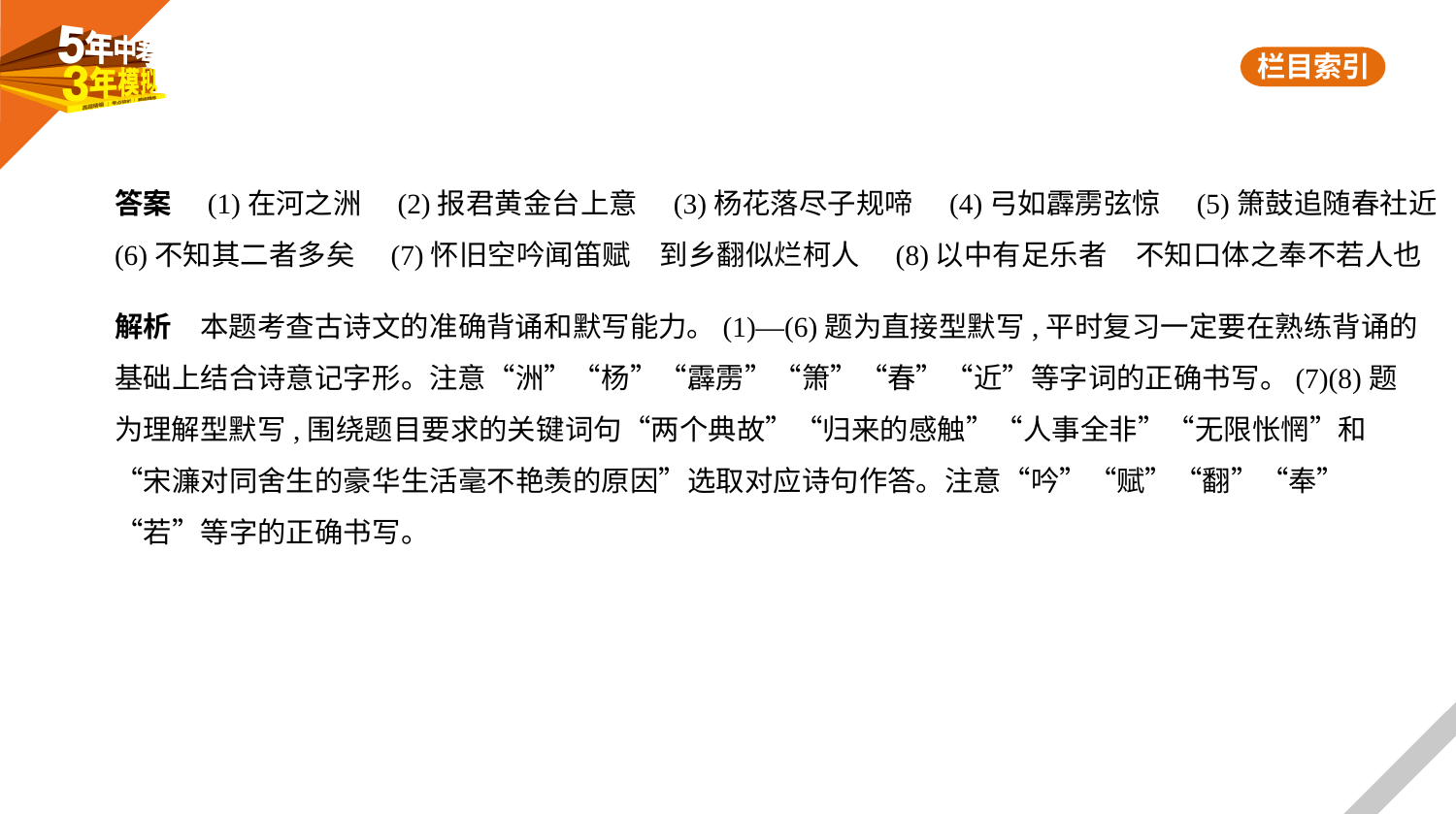

答案　(1)在河之洲　(2)报君黄金台上意　(3)杨花落尽子规啼　(4)弓如霹雳弦惊　(5)箫鼓追随春社近    
(6)不知其二者多矣　(7)怀旧空吟闻笛赋　到乡翻似烂柯人　(8)以中有足乐者　不知口体之奉不若人也
解析　本题考查古诗文的准确背诵和默写能力。(1)—(6)题为直接型默写,平时复习一定要在熟练背诵的
基础上结合诗意记字形。注意“洲”“杨”“霹雳”“箫”“春”“近”等字词的正确书写。(7)(8)题
为理解型默写,围绕题目要求的关键词句“两个典故”“归来的感触”“人事全非”“无限怅惘”和
“宋濂对同舍生的豪华生活毫不艳羡的原因”选取对应诗句作答。注意“吟”“赋”“翻”“奉”
“若”等字的正确书写。